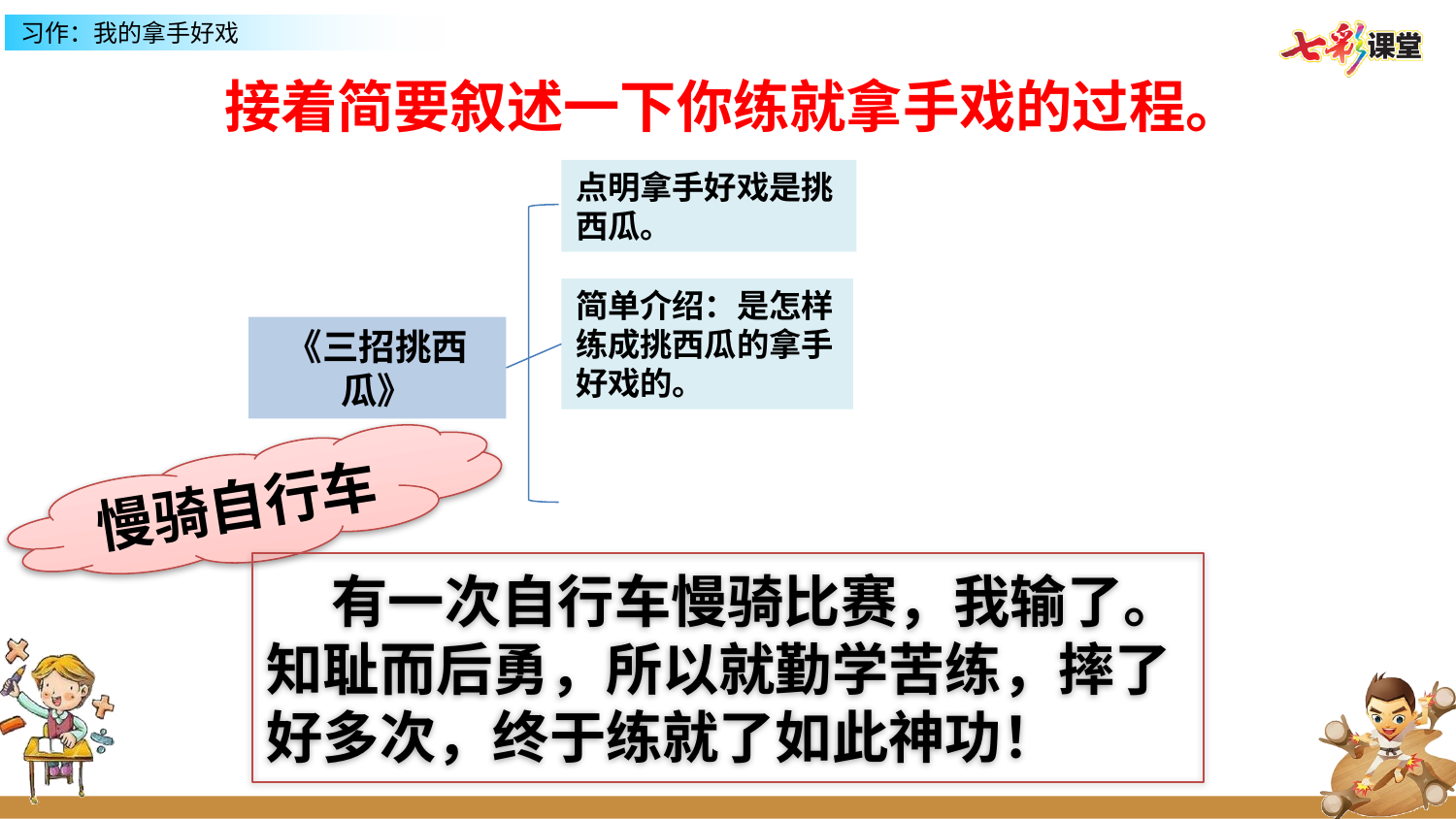

接着简要叙述一下你练就拿手戏的过程。
点明拿手好戏是挑西瓜。

简单介绍：是怎样练成挑西瓜的拿手好戏的。
《三招挑西瓜》
慢骑自行车
    有一次自行车慢骑比赛，我输了。知耻而后勇，所以就勤学苦练，摔了好多次，终于练就了如此神功！